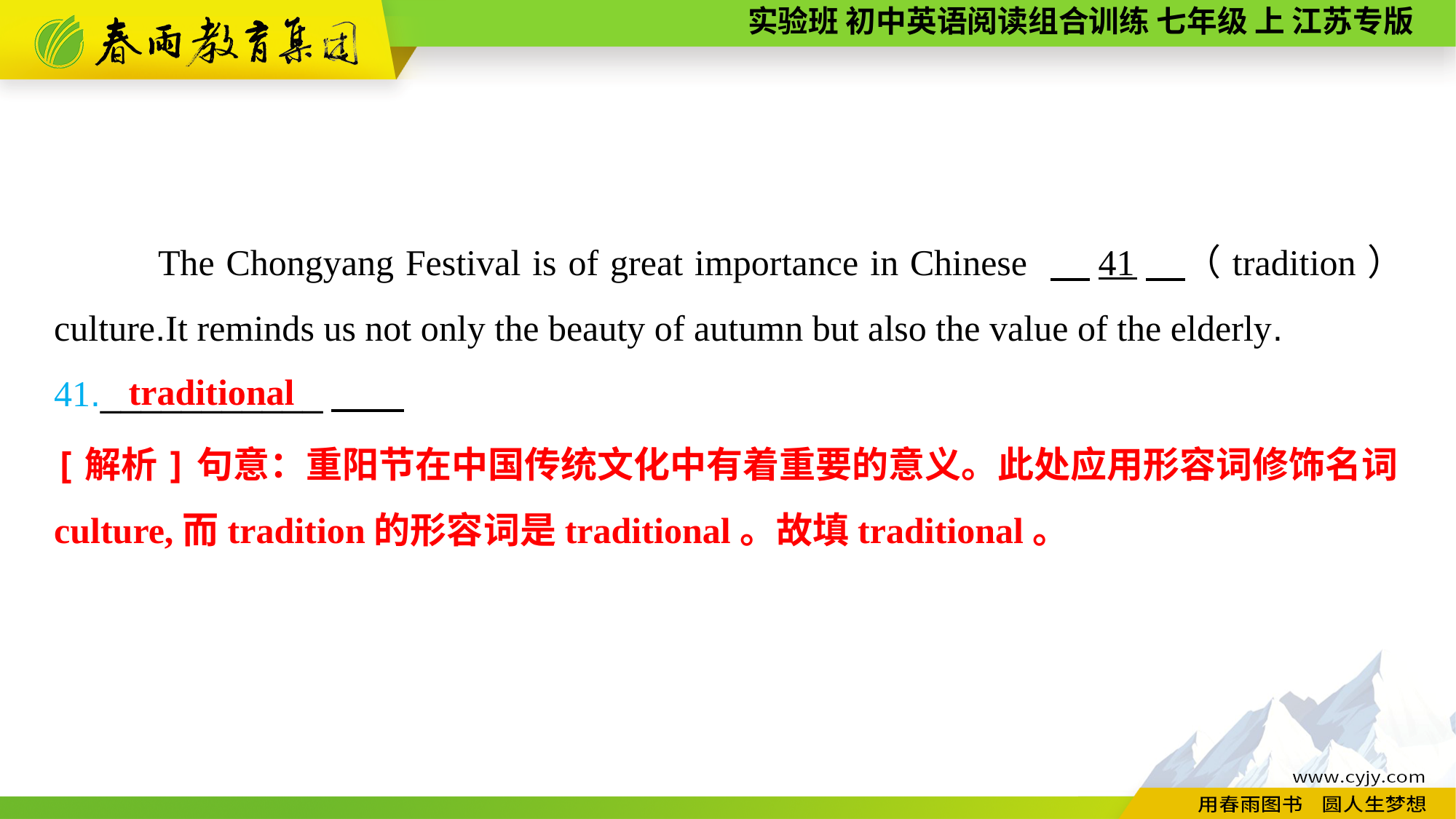

The Chongyang Festival is of great importance in Chinese 　41　（tradition） culture.It reminds us not only the beauty of autumn but also the value of the elderly.
41.___________
traditional
[解析]句意：重阳节在中国传统文化中有着重要的意义。此处应用形容词修饰名词culture,而tradition的形容词是traditional。故填traditional。